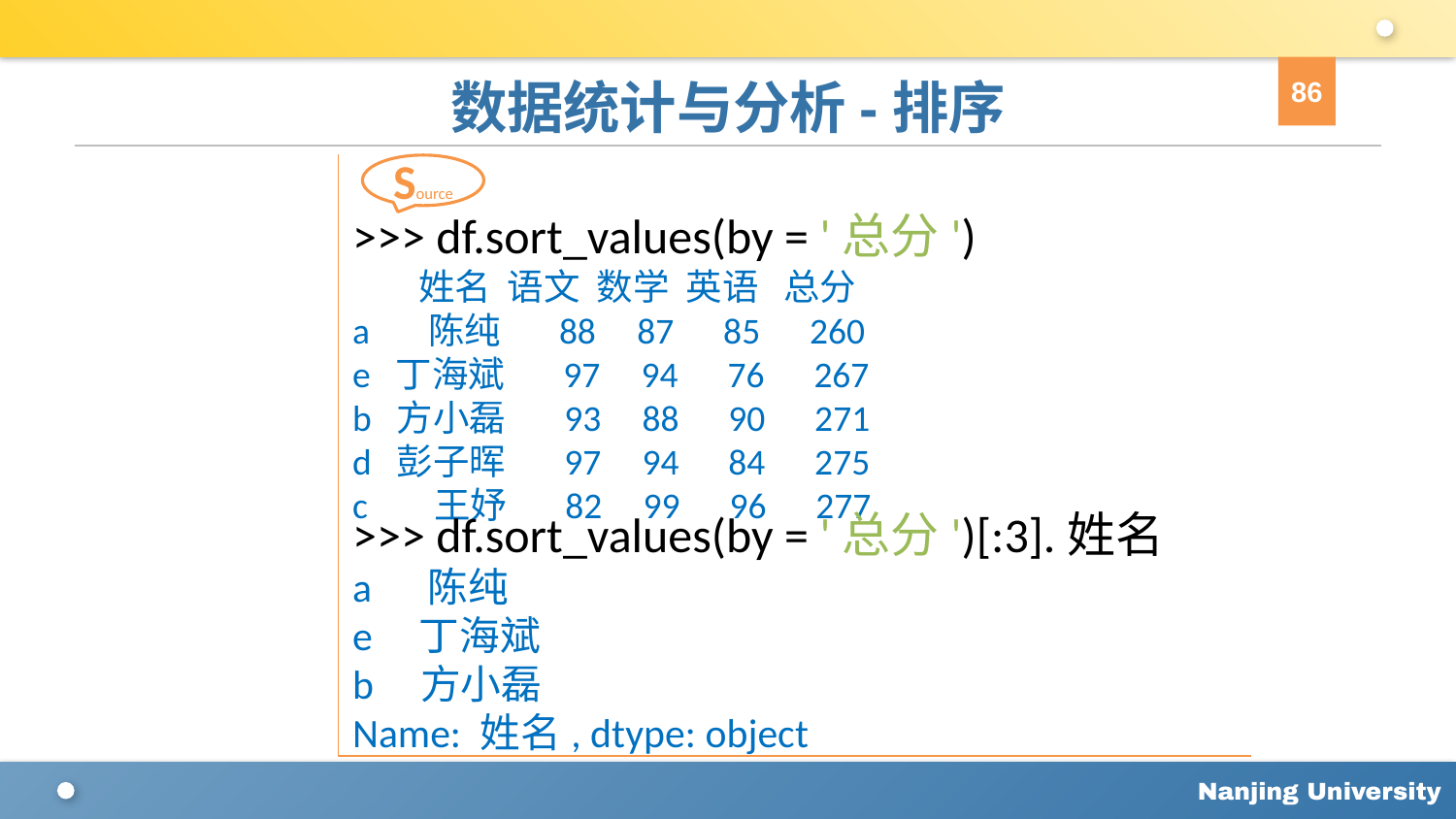

86
# 数据统计与分析-排序

>>> df.sort_values(by = '总分')
        姓名  语文  数学  英语   总分
a      陈纯      88     87      85      260
e  丁海斌      97     94      76      267
b  方小磊      93     88      90      271
d  彭子晖      97     94      84      275
c       王妤      82     99      96      277
>>> df.sort_values(by = '总分')[:3].姓名
a     陈纯
e    丁海斌
b    方小磊
Name: 姓名, dtype: object
Source